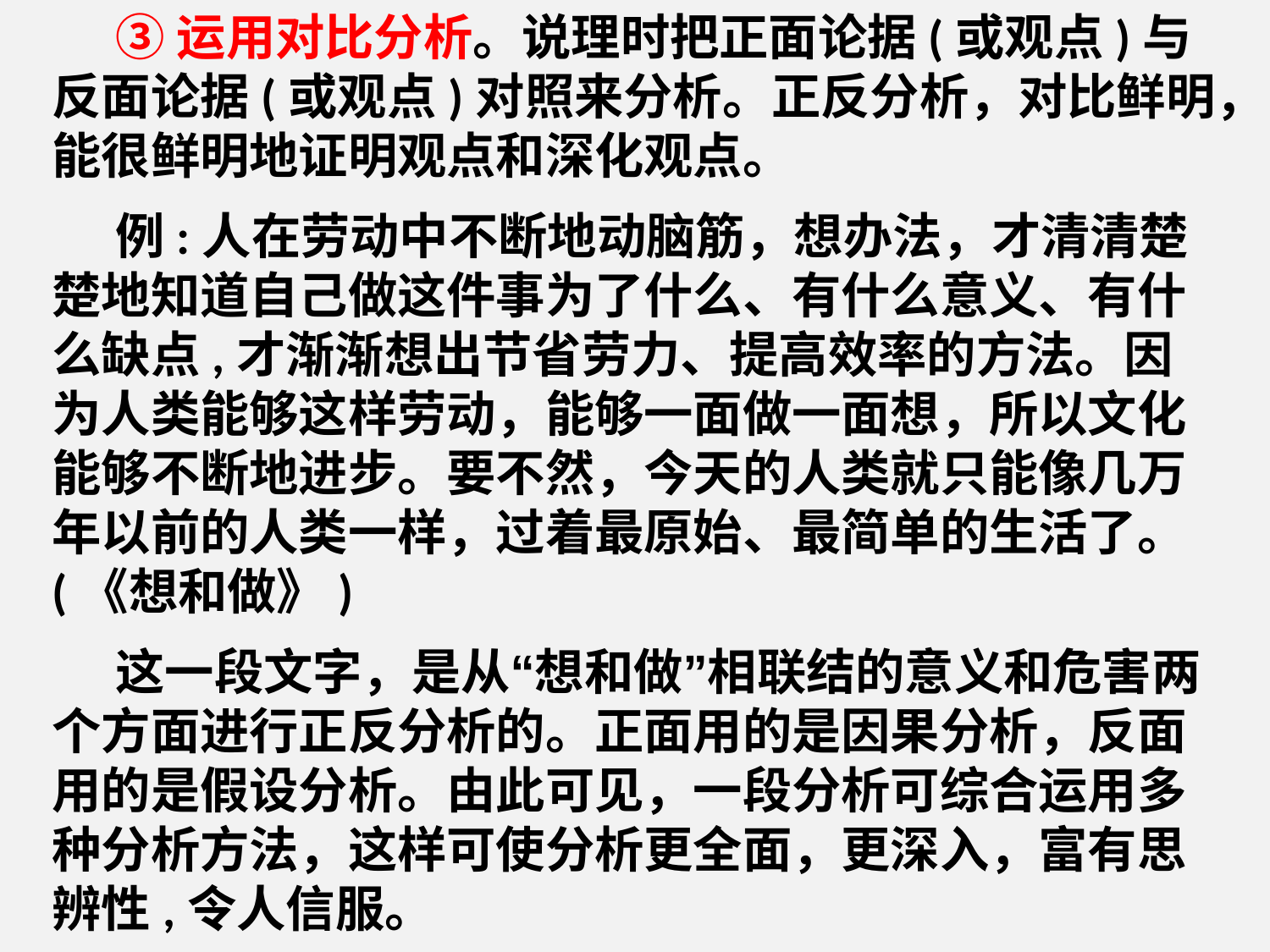

③运用对比分析。说理时把正面论据(或观点)与反面论据(或观点)对照来分析。正反分析，对比鲜明，能很鲜明地证明观点和深化观点。
例:人在劳动中不断地动脑筋，想办法，才清清楚楚地知道自己做这件事为了什么、有什么意义、有什么缺点,才渐渐想出节省劳力、提高效率的方法。因为人类能够这样劳动，能够一面做一面想，所以文化能够不断地进步。要不然，今天的人类就只能像几万年以前的人类一样，过着最原始、最简单的生活了。(《想和做》)
这一段文字，是从“想和做”相联结的意义和危害两个方面进行正反分析的。正面用的是因果分析，反面用的是假设分析。由此可见，一段分析可综合运用多种分析方法，这样可使分析更全面，更深入，富有思辨性,令人信服。